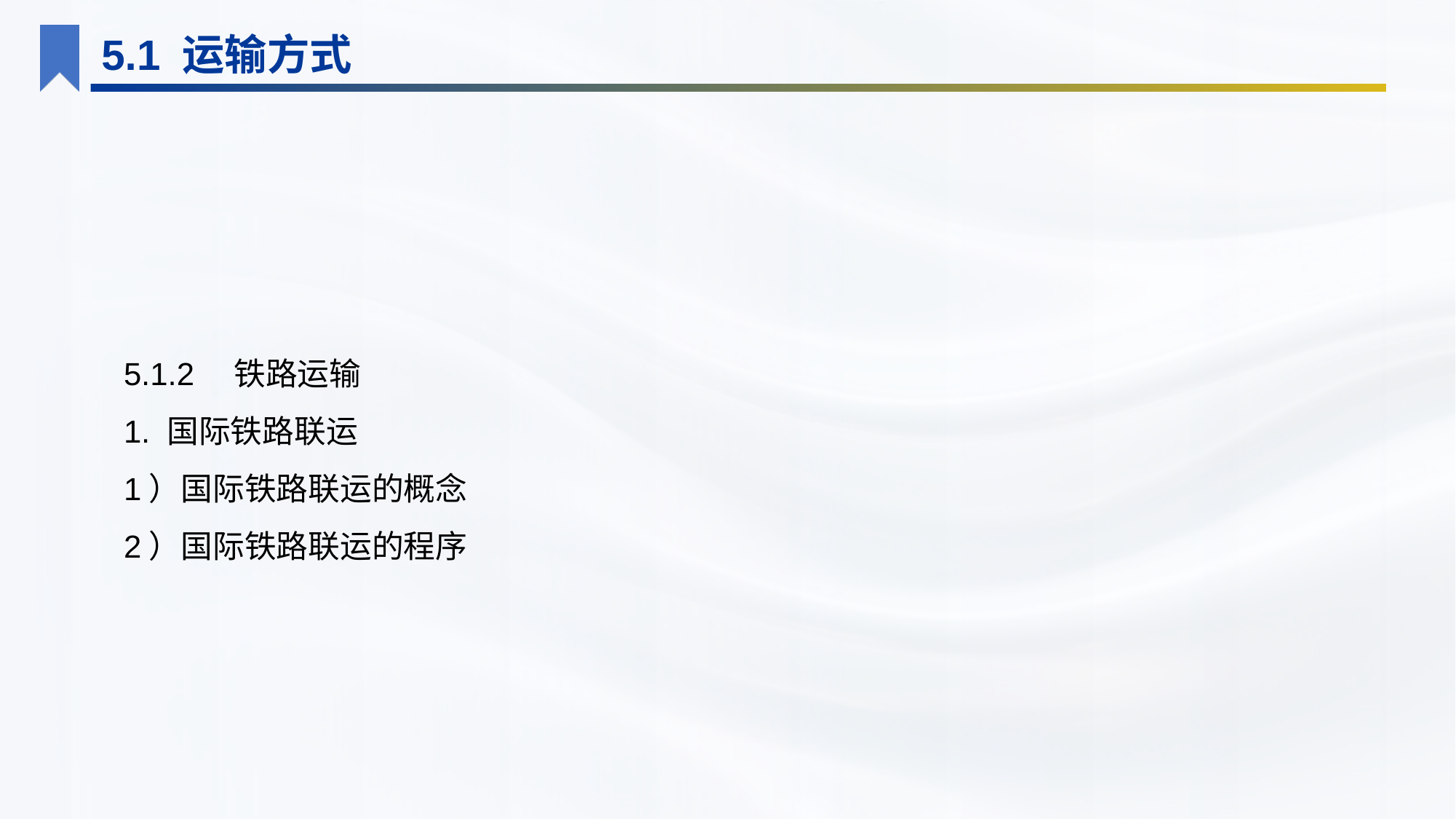

5.1 运输方式
5.1.2　铁路运输
1. 国际铁路联运
1）国际铁路联运的概念
2）国际铁路联运的程序